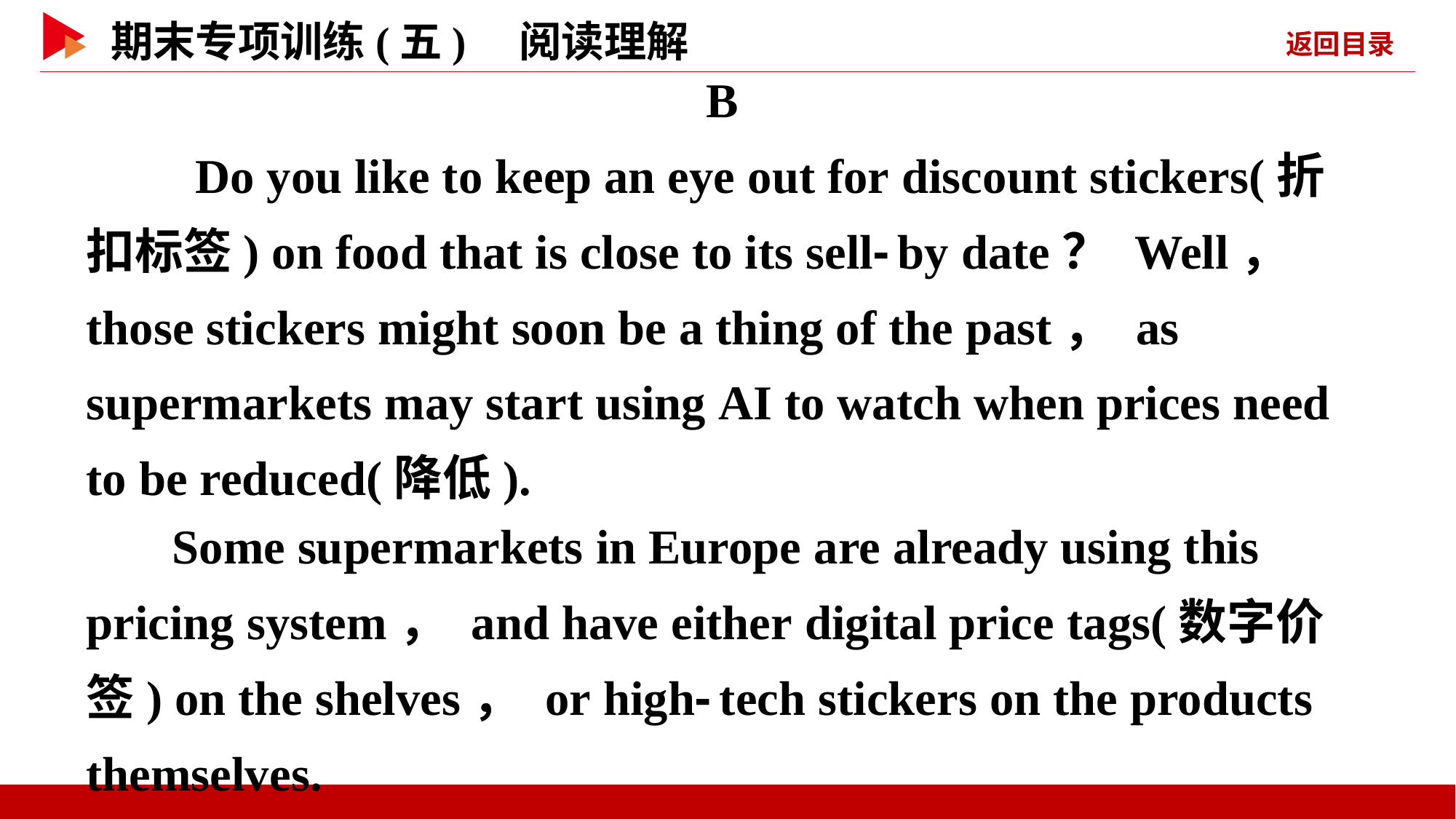

B
　　Do you like to keep an eye out for discount stickers(折扣标签) on food that is close to its sell⁃by date？ Well， those stickers might soon be a thing of the past， as supermarkets may start using AI to watch when prices need to be reduced(降低).
Some supermarkets in Europe are already using this pricing system， and have either digital price tags(数字价签) on the shelves， or high⁃tech stickers on the products themselves.